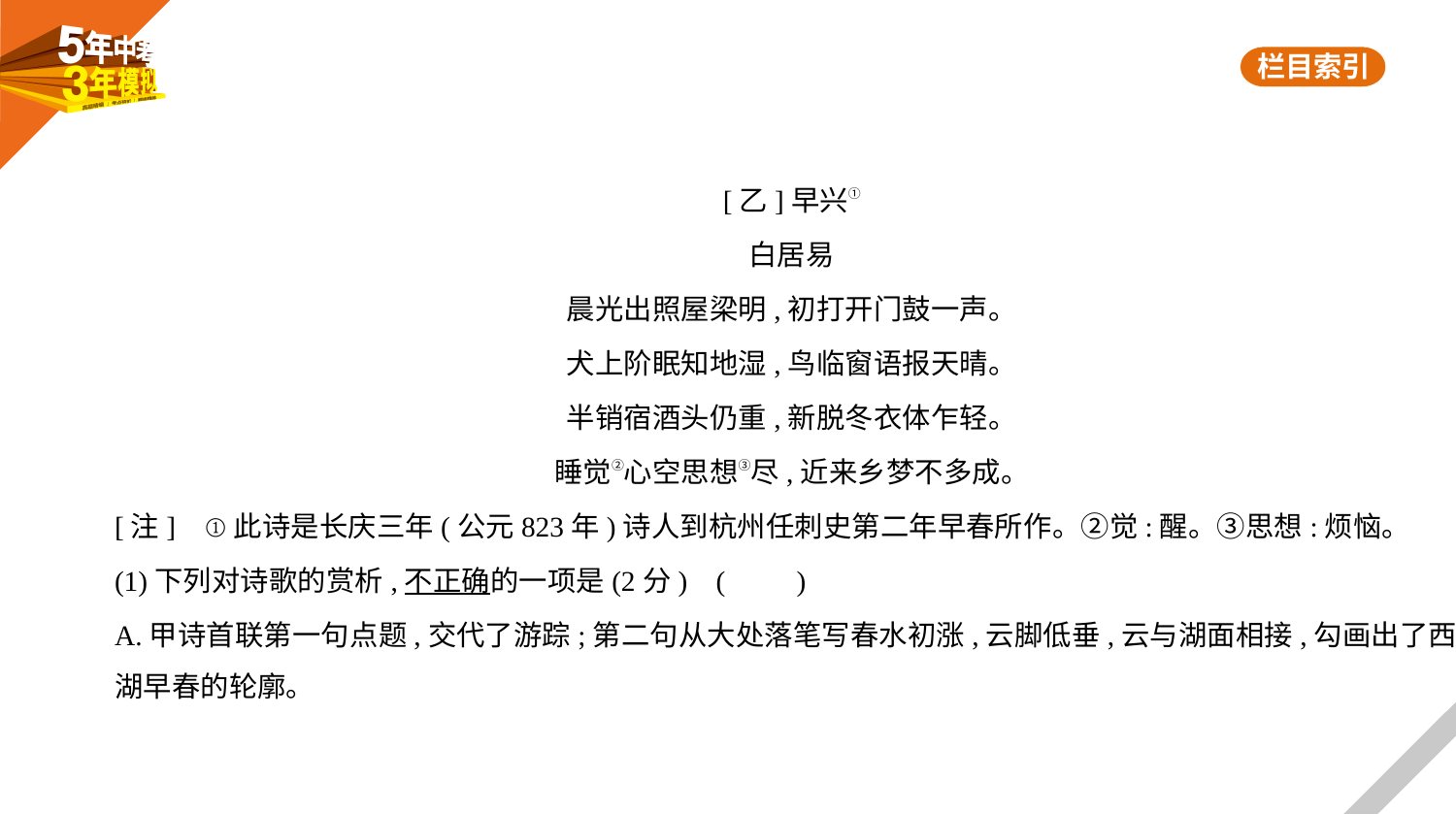

[乙]早兴①
白居易
晨光出照屋梁明,初打开门鼓一声。
犬上阶眠知地湿,鸟临窗语报天晴。
半销宿酒头仍重,新脱冬衣体乍轻。
睡觉②心空思想③尽,近来乡梦不多成。
[注]    ①此诗是长庆三年(公元823年)诗人到杭州任刺史第二年早春所作。②觉:醒。③思想:烦恼。
(1)下列对诗歌的赏析,不正确的一项是(2分) (　　)
A.甲诗首联第一句点题,交代了游踪;第二句从大处落笔写春水初涨,云脚低垂,云与湖面相接,勾画出了西
湖早春的轮廓。